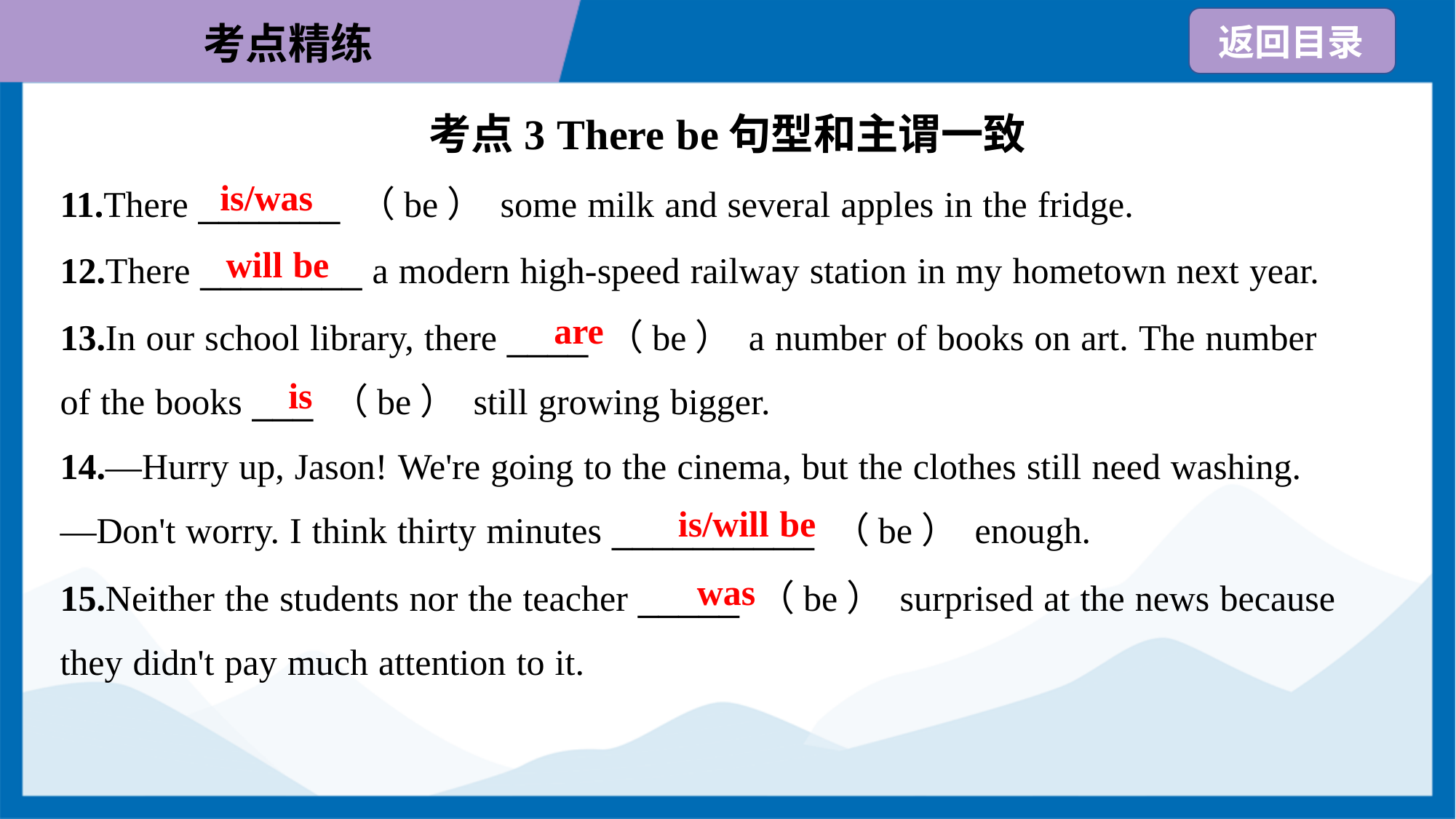

考点3 There be句型和主谓一致
is/was
11.There _______ （be） some milk and several apples in the fridge.
12.There ________ a modern high-speed railway station in my hometown next year.
13.In our school library, there ____ （be） a number of books on art. The number
of the books ___ （be） still growing bigger.
will be
are
is
14.—Hurry up, Jason! We're going to the cinema, but the clothes still need washing.
—Don't worry. I think thirty minutes __________ （be） enough.
is/will be
was
15.Neither the students nor the teacher _____ （be） surprised at the news because
they didn't pay much attention to it.